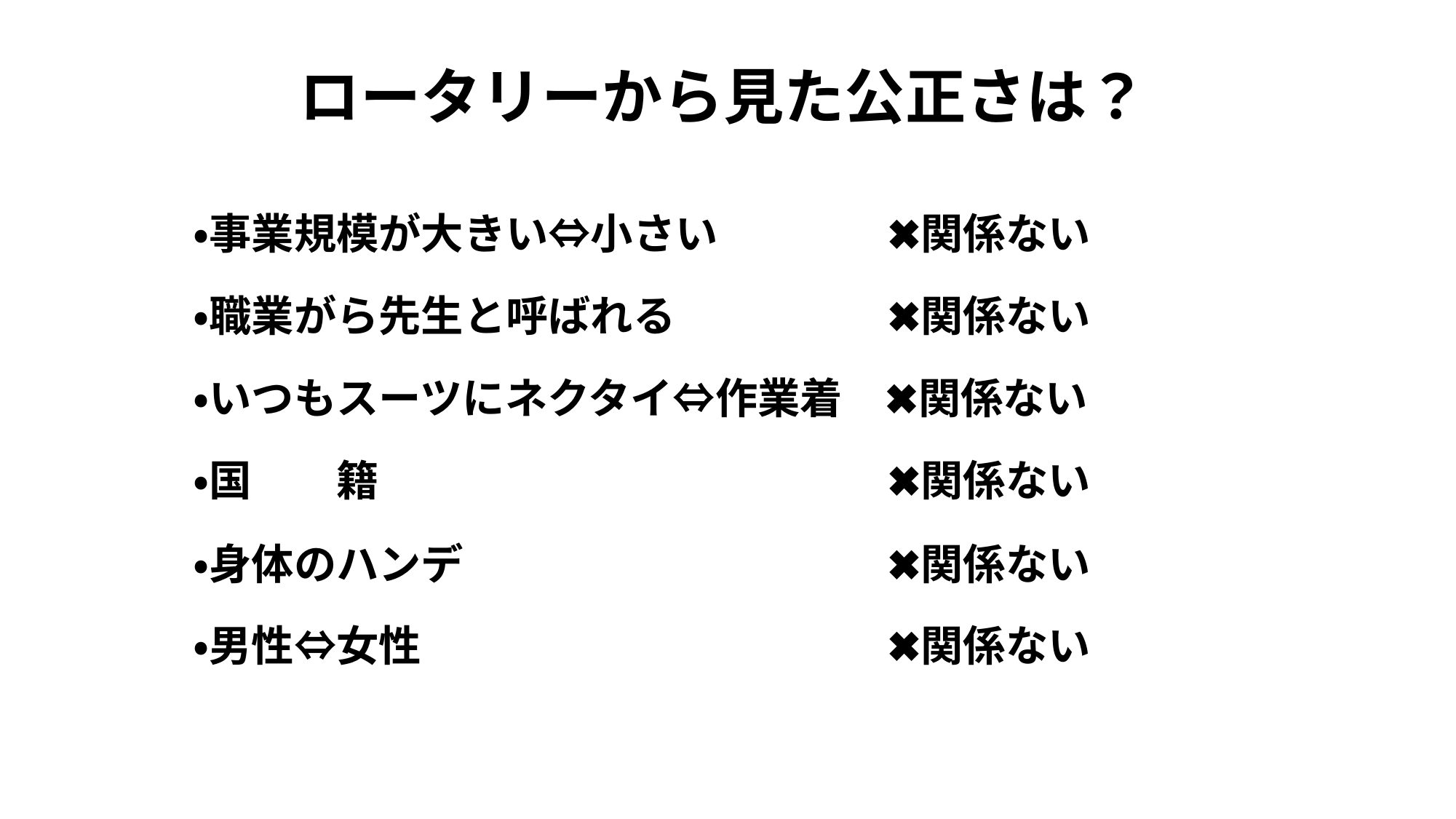

# ロータリーから見た公正さは？
・事業規模が大きい⇔小さい　　　　✖関係ない
・職業がら先生と呼ばれる　　　　　✖関係ない
・いつもスーツにネクタイ⇔作業着　✖関係ない
・国　　籍　　　　　　　　　　　　✖関係ない
・身体のハンデ　　　　　　　　　　✖関係ない
・男性⇔女性　　　　　　　　　　　✖関係ない